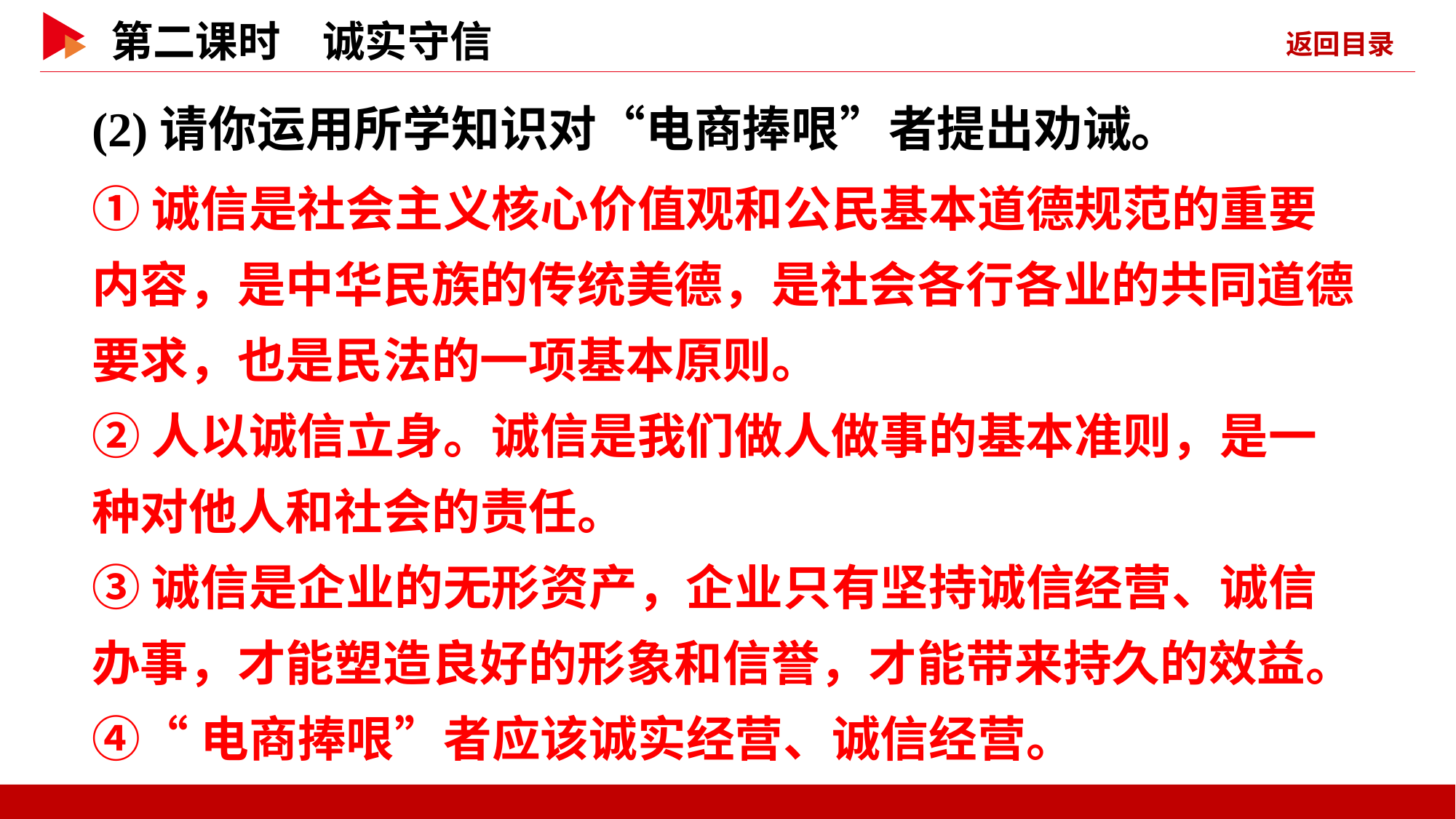

(2)请你运用所学知识对“电商捧哏”者提出劝诫。
①诚信是社会主义核心价值观和公民基本道德规范的重要内容，是中华民族的传统美德，是社会各行各业的共同道德要求，也是民法的一项基本原则。
②人以诚信立身。诚信是我们做人做事的基本准则，是一种对他人和社会的责任。
③诚信是企业的无形资产，企业只有坚持诚信经营、诚信办事，才能塑造良好的形象和信誉，才能带来持久的效益。
④“电商捧哏”者应该诚实经营、诚信经营。